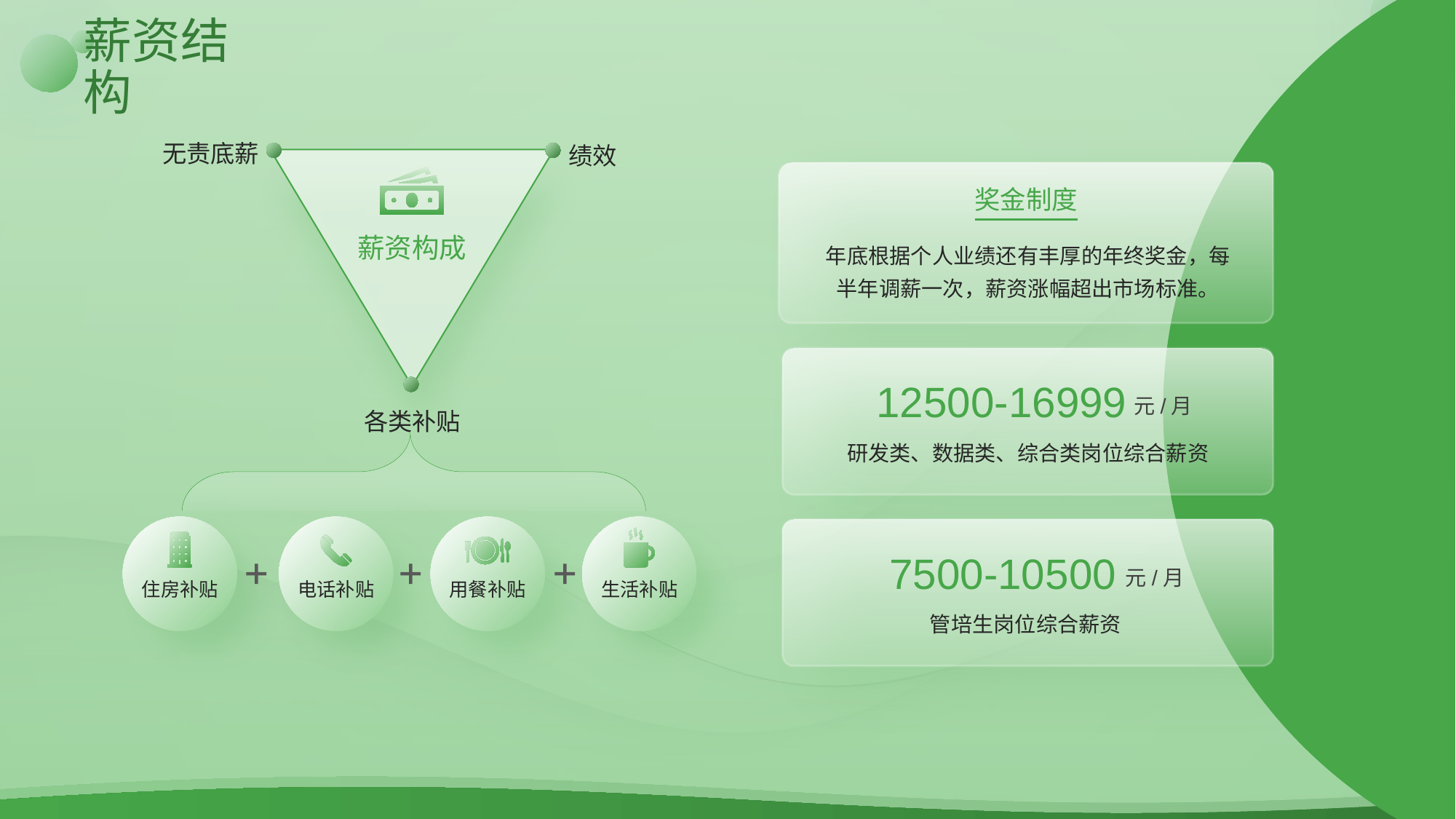

# 薪资结构
无责底薪
绩效

薪资构成

各类补贴

奖金制度
年底根据个人业绩还有丰厚的年终奖金，每半年调薪一次，薪资涨幅超出市场标准。

12500-16999
元/月
研发类、数据类、综合类岗位综合薪资

7500-10500
元/月
管培生岗位综合薪资

住房补贴

电话补贴

用餐补贴

生活补贴